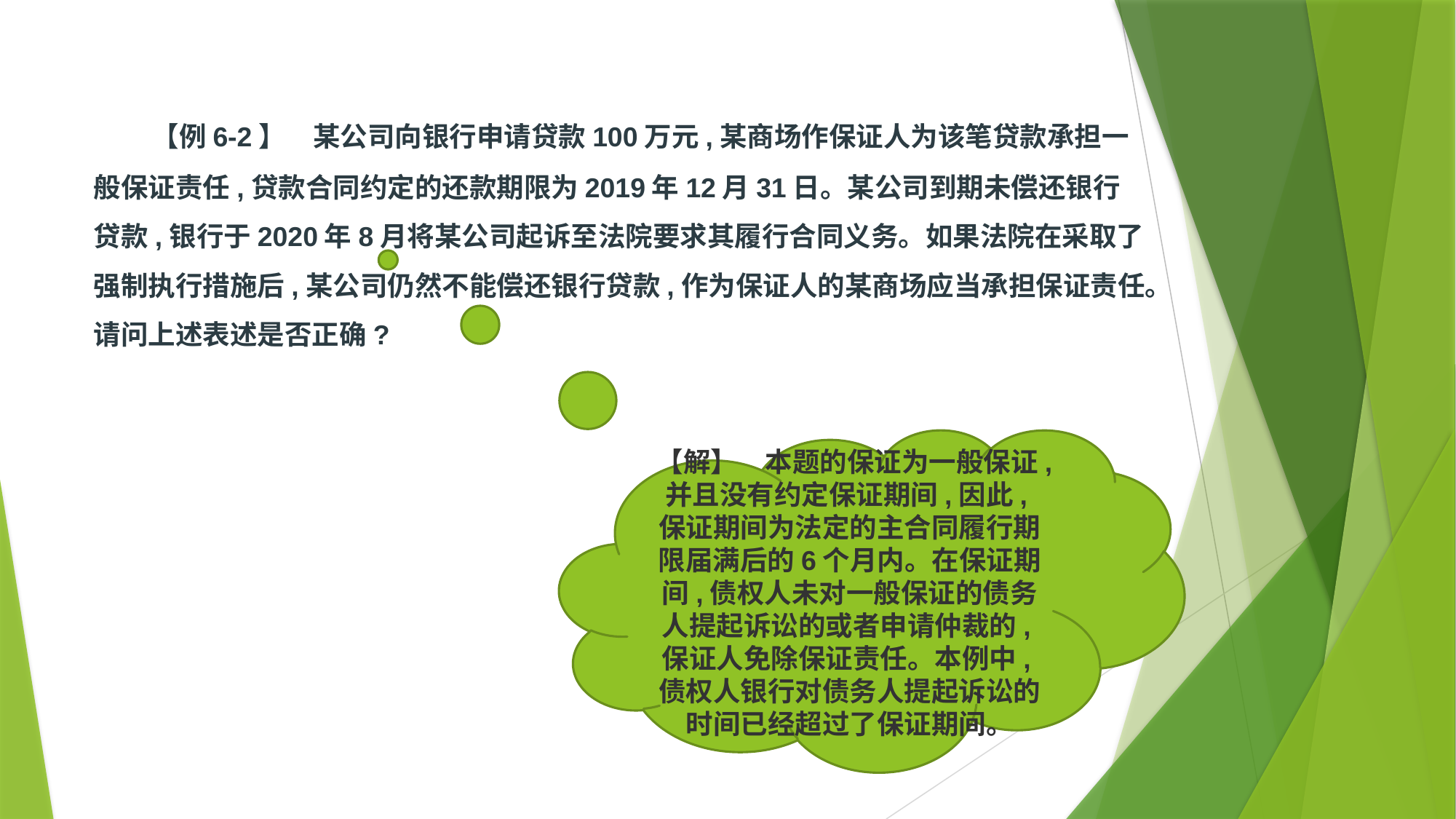

【例6-2】　某公司向银行申请贷款100万元,某商场作保证人为该笔贷款承担一般保证责任,贷款合同约定的还款期限为2019年12月31日。某公司到期未偿还银行贷款,银行于2020年8月将某公司起诉至法院要求其履行合同义务。如果法院在采取了强制执行措施后,某公司仍然不能偿还银行贷款,作为保证人的某商场应当承担保证责任。请问上述表述是否正确?
【解】　本题的保证为一般保证,并且没有约定保证期间,因此,保证期间为法定的主合同履行期限届满后的6个月内。在保证期间,债权人未对一般保证的债务人提起诉讼的或者申请仲裁的,保证人免除保证责任。本例中,债权人银行对债务人提起诉讼的时间已经超过了保证期间。